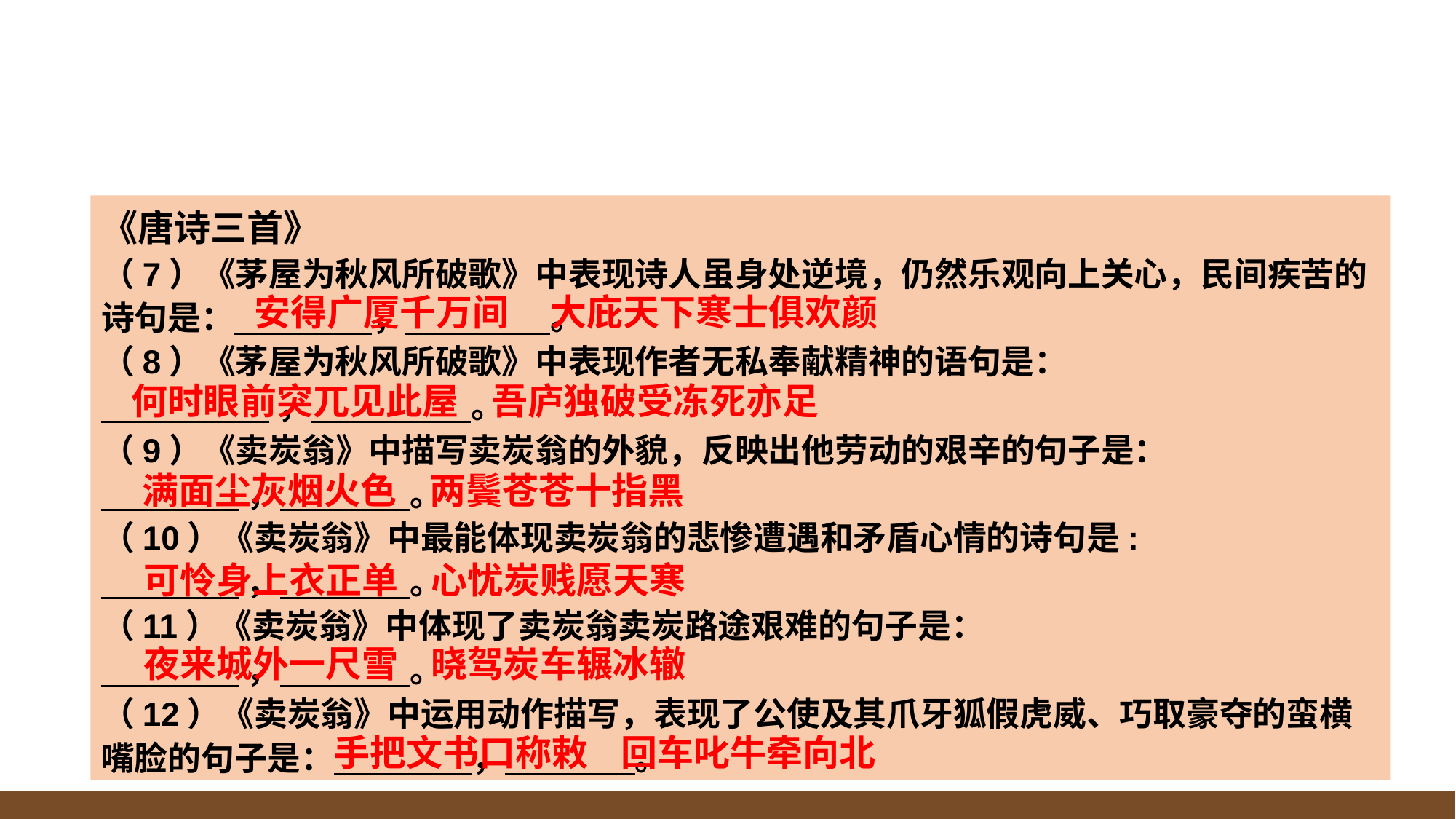

《唐诗三首》
（7）《茅屋为秋风所破歌》中表现诗人虽身处逆境，仍然乐观向上关心，民间疾苦的诗句是：                  ，                   。
（8）《茅屋为秋风所破歌》中表现作者无私奉献精神的语句是：
                      ，                     。
（9）《卖炭翁》中描写卖炭翁的外貌，反映出他劳动的艰辛的句子是：
                  ，                 。
（10）《卖炭翁》中最能体现卖炭翁的悲惨遭遇和矛盾心情的诗句是:
                  ，                 。
（11）《卖炭翁》中体现了卖炭翁卖炭路途艰难的句子是：
                  ，                 。
（12）《卖炭翁》中运用动作描写，表现了公使及其爪牙狐假虎威、巧取豪夺的蛮横嘴脸的句子是：                  ，                 。
安得广厦千万间     大庇天下寒士俱欢颜
何时眼前突兀见此屋    吾庐独破受冻死亦足
满面尘灰烟火色    两鬓苍苍十指黑
可怜身上衣正单    心忧炭贱愿天寒
夜来城外一尺雪    晓驾炭车辗冰辙
手把文书口称敕    回车叱牛牵向北